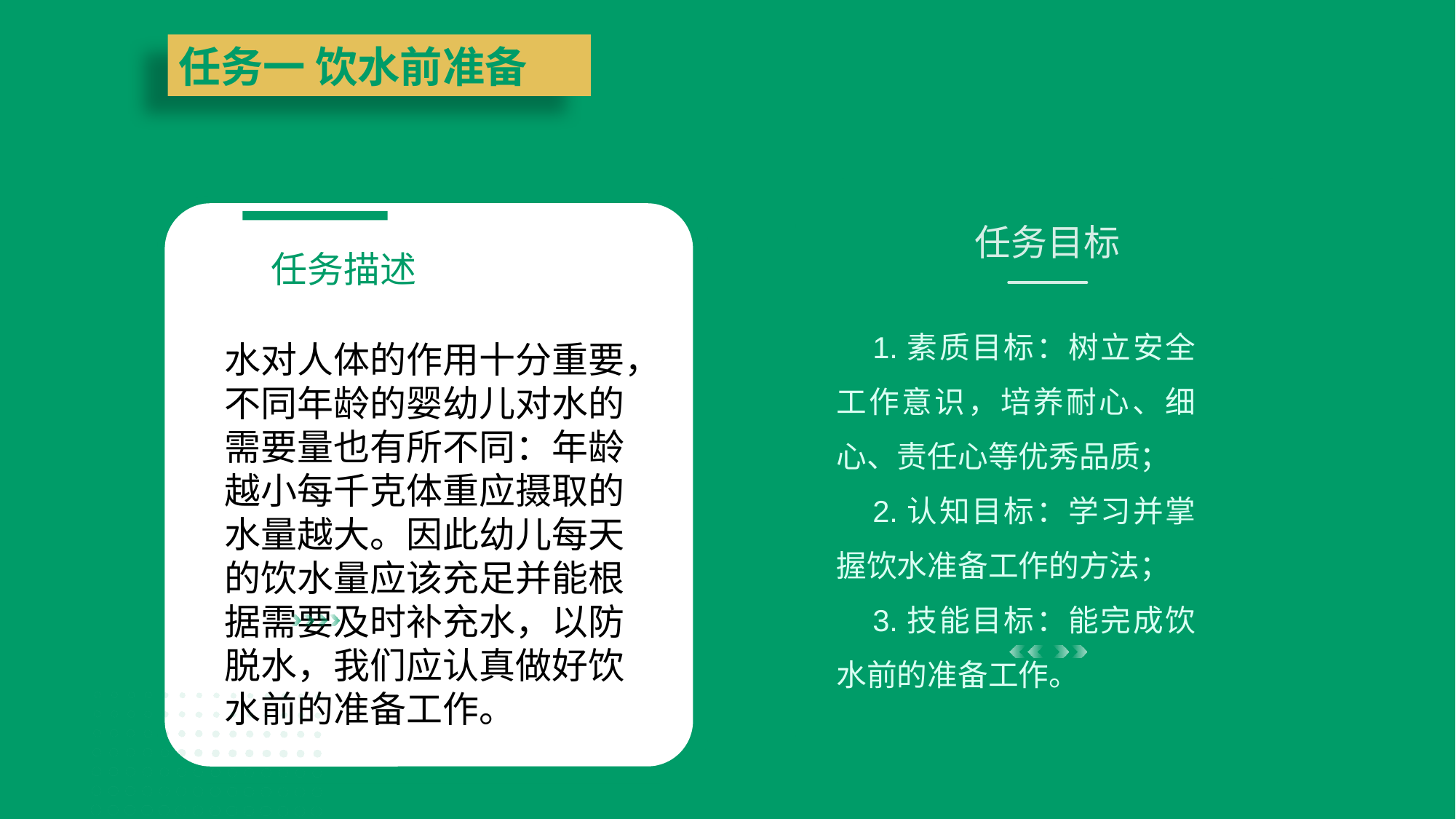

任务一 饮水前准备

任务目标

任务描述
1.素质目标：树立安全工作意识，培养耐心、细心、责任心等优秀品质；
2.认知目标：学习并掌握饮水准备工作的方法；
3.技能目标：能完成饮水前的准备工作。
水对人体的作用十分重要，不同年龄的婴幼儿对水的需要量也有所不同：年龄越小每千克体重应摄取的水量越大。因此幼儿每天的饮水量应该充足并能根据需要及时补充水，以防脱水，我们应认真做好饮水前的准备工作。